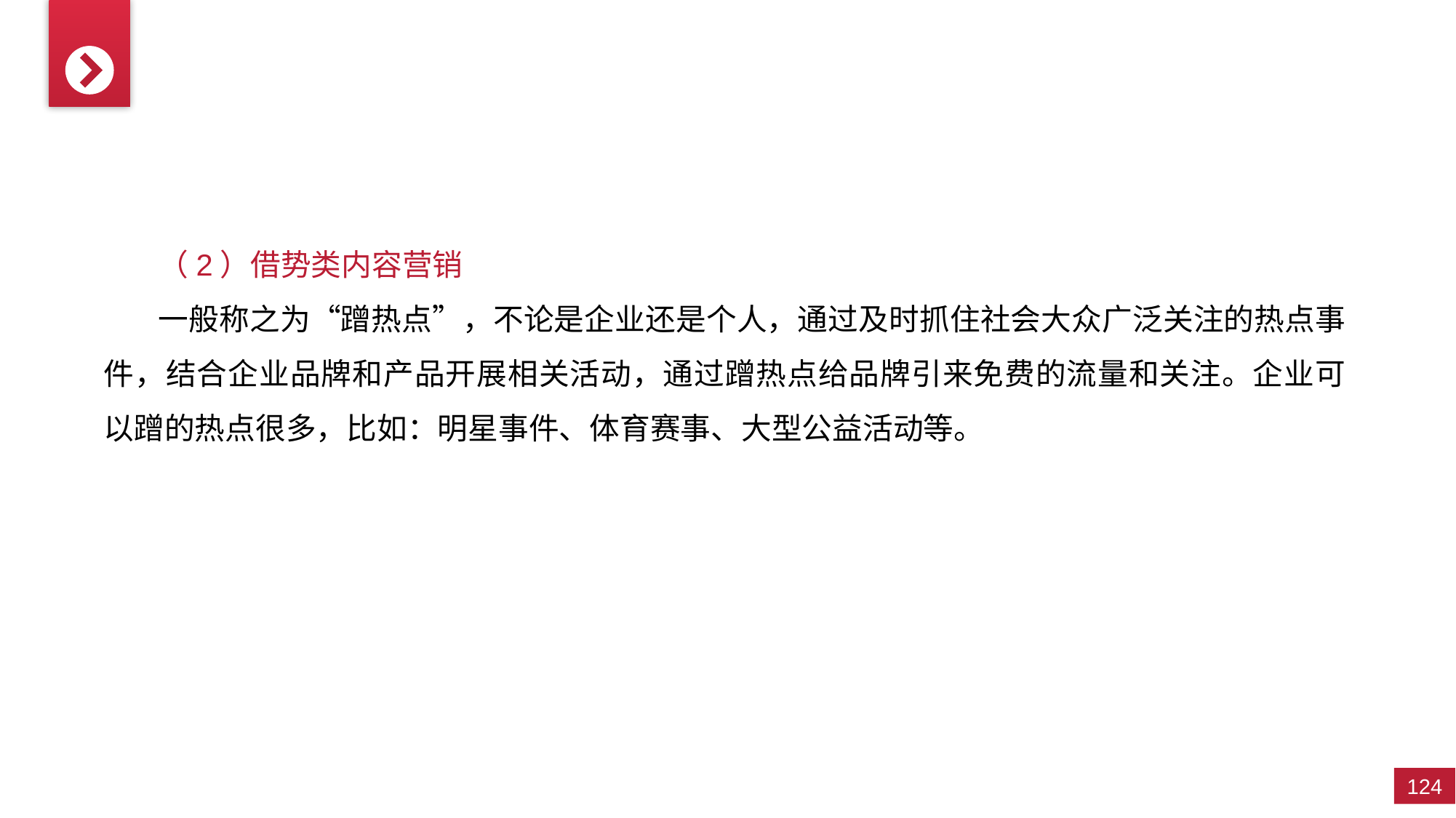

（2）借势类内容营销
一般称之为“蹭热点”，不论是企业还是个人，通过及时抓住社会大众广泛关注的热点事件，结合企业品牌和产品开展相关活动，通过蹭热点给品牌引来免费的流量和关注。企业可以蹭的热点很多，比如：明星事件、体育赛事、大型公益活动等。